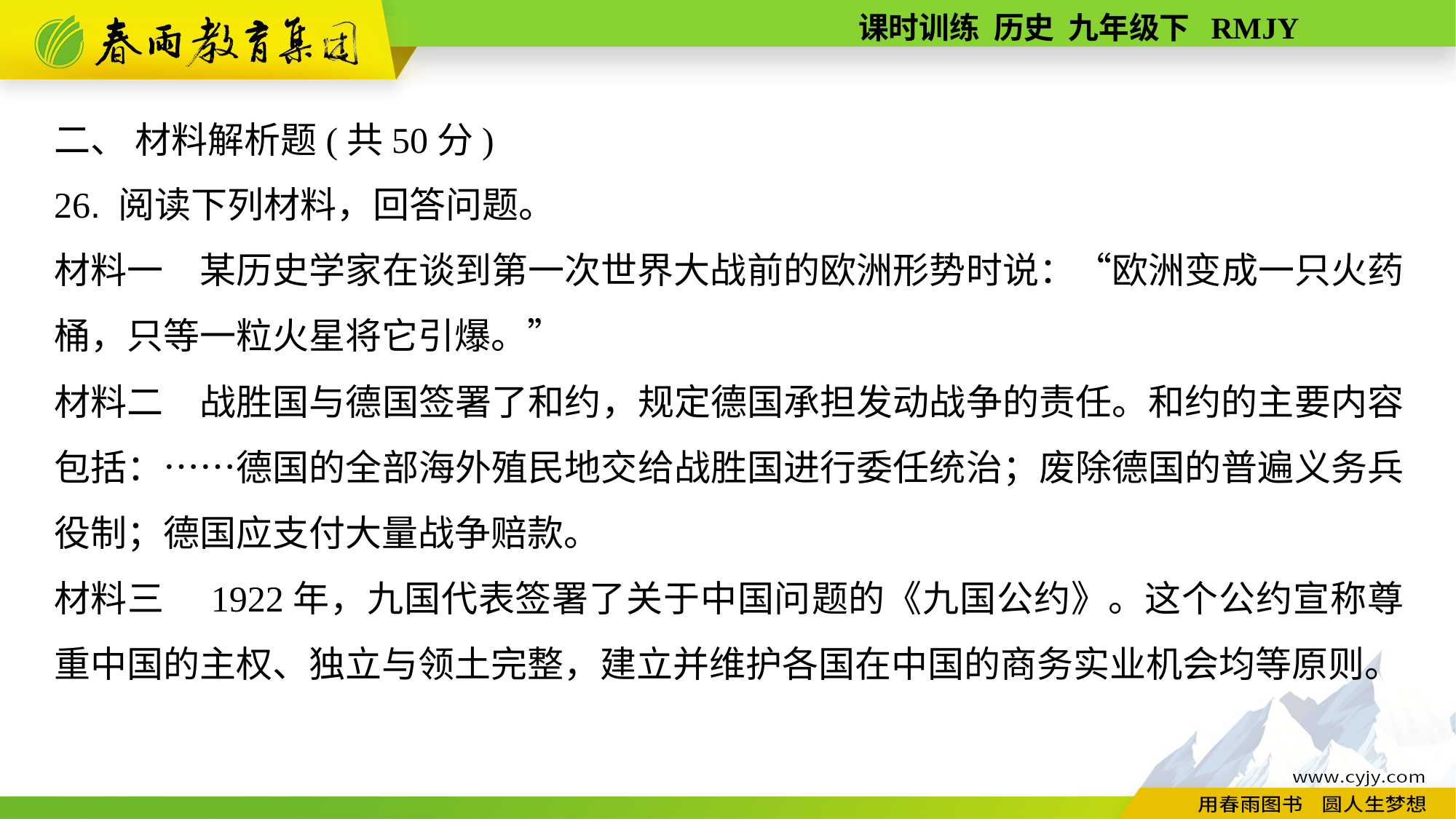

二、 材料解析题(共50分)
26. 阅读下列材料，回答问题。
材料一　某历史学家在谈到第一次世界大战前的欧洲形势时说：“欧洲变成一只火药桶，只等一粒火星将它引爆。”
材料二　战胜国与德国签署了和约，规定德国承担发动战争的责任。和约的主要内容包括：……德国的全部海外殖民地交给战胜国进行委任统治；废除德国的普遍义务兵役制；德国应支付大量战争赔款。
材料三　1922年，九国代表签署了关于中国问题的《九国公约》。这个公约宣称尊重中国的主权、独立与领土完整，建立并维护各国在中国的商务实业机会均等原则。